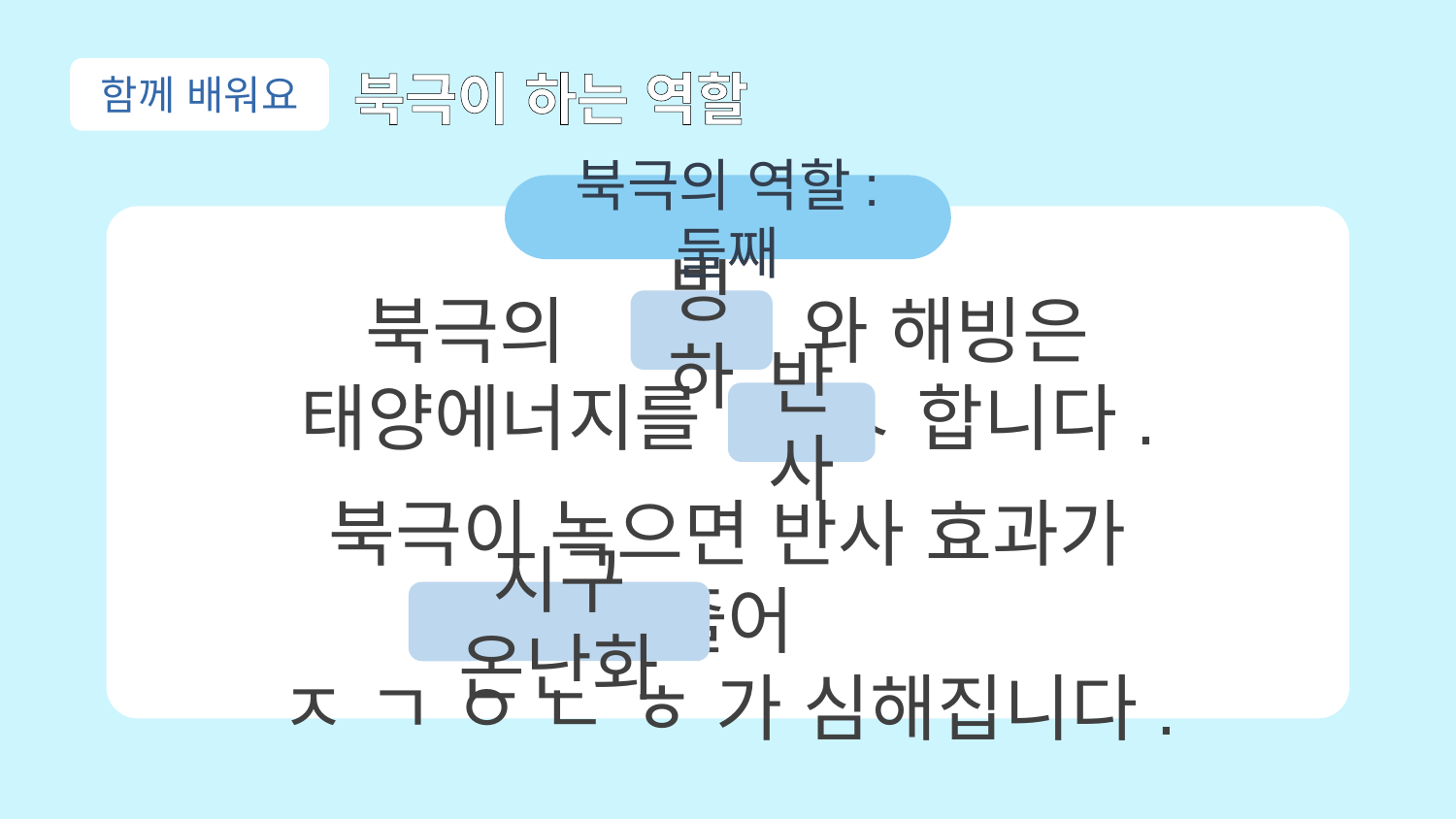

함께 배워요
북극이 하는 역할
북극의 역할: 둘째

북극의   ㅂ ㅎ 와 해빙은
태양에너지를  ㅂ ㅅ 합니다.
빙하
반사
북극이 녹으면 반사 효과가 줄어
ㅈ ㄱ ㅇ ㄴ ㅎ 가 심해집니다.
지구 온난화